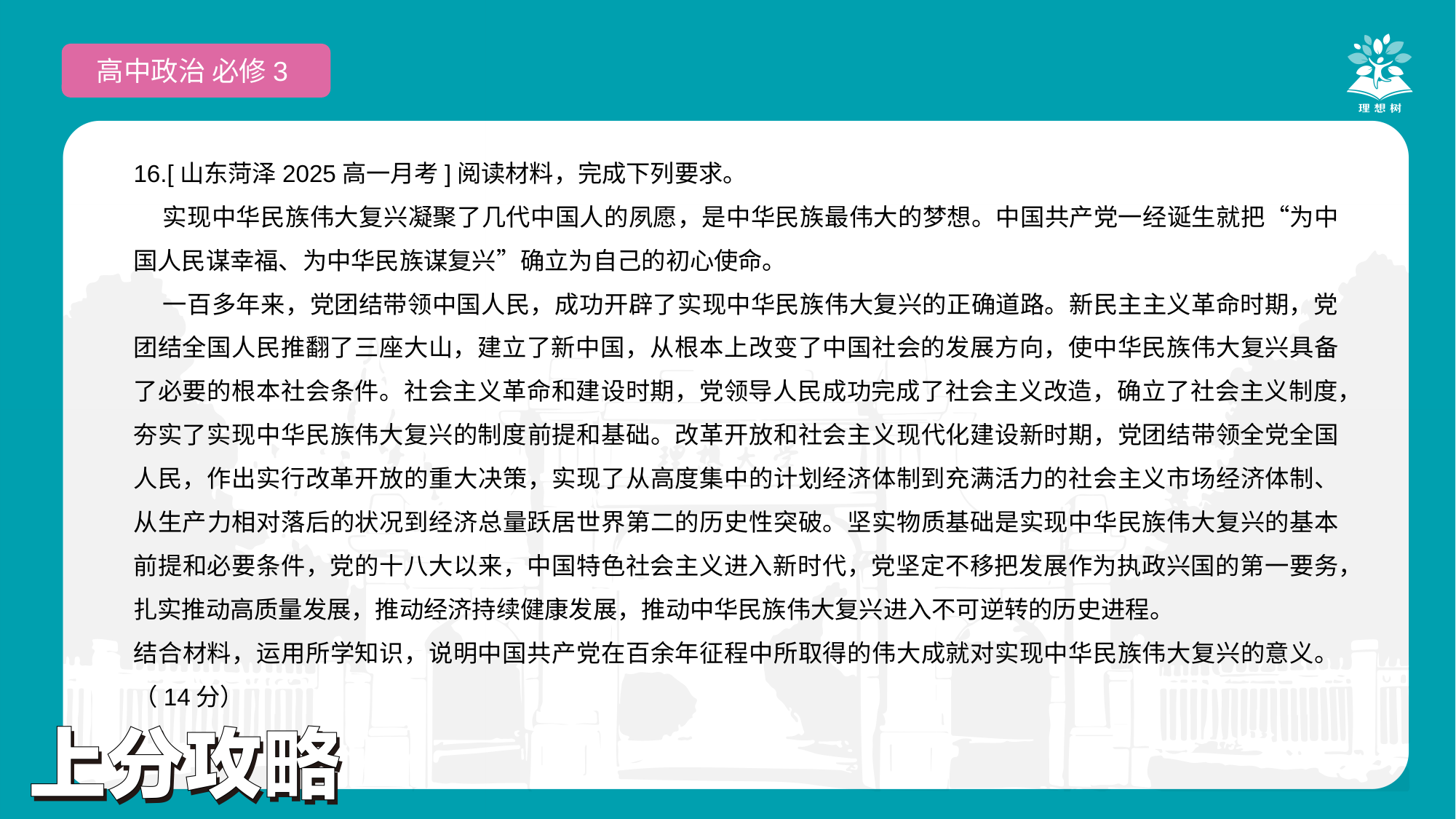

高中政治 必修3
16.[山东菏泽2025高一月考]阅读材料，完成下列要求。
    实现中华民族伟大复兴凝聚了几代中国人的夙愿，是中华民族最伟大的梦想。中国共产党一经诞生就把“为中国人民谋幸福、为中华民族谋复兴”确立为自己的初心使命。
    一百多年来，党团结带领中国人民，成功开辟了实现中华民族伟大复兴的正确道路。新民主主义革命时期，党团结全国人民推翻了三座大山，建立了新中国，从根本上改变了中国社会的发展方向，使中华民族伟大复兴具备了必要的根本社会条件。社会主义革命和建设时期，党领导人民成功完成了社会主义改造，确立了社会主义制度，夯实了实现中华民族伟大复兴的制度前提和基础。改革开放和社会主义现代化建设新时期，党团结带领全党全国人民，作出实行改革开放的重大决策，实现了从高度集中的计划经济体制到充满活力的社会主义市场经济体制、从生产力相对落后的状况到经济总量跃居世界第二的历史性突破。坚实物质基础是实现中华民族伟大复兴的基本前提和必要条件，党的十八大以来，中国特色社会主义进入新时代，党坚定不移把发展作为执政兴国的第一要务，扎实推动高质量发展，推动经济持续健康发展，推动中华民族伟大复兴进入不可逆转的历史进程。
结合材料，运用所学知识，说明中国共产党在百余年征程中所取得的伟大成就对实现中华民族伟大复兴的意义。（14分）